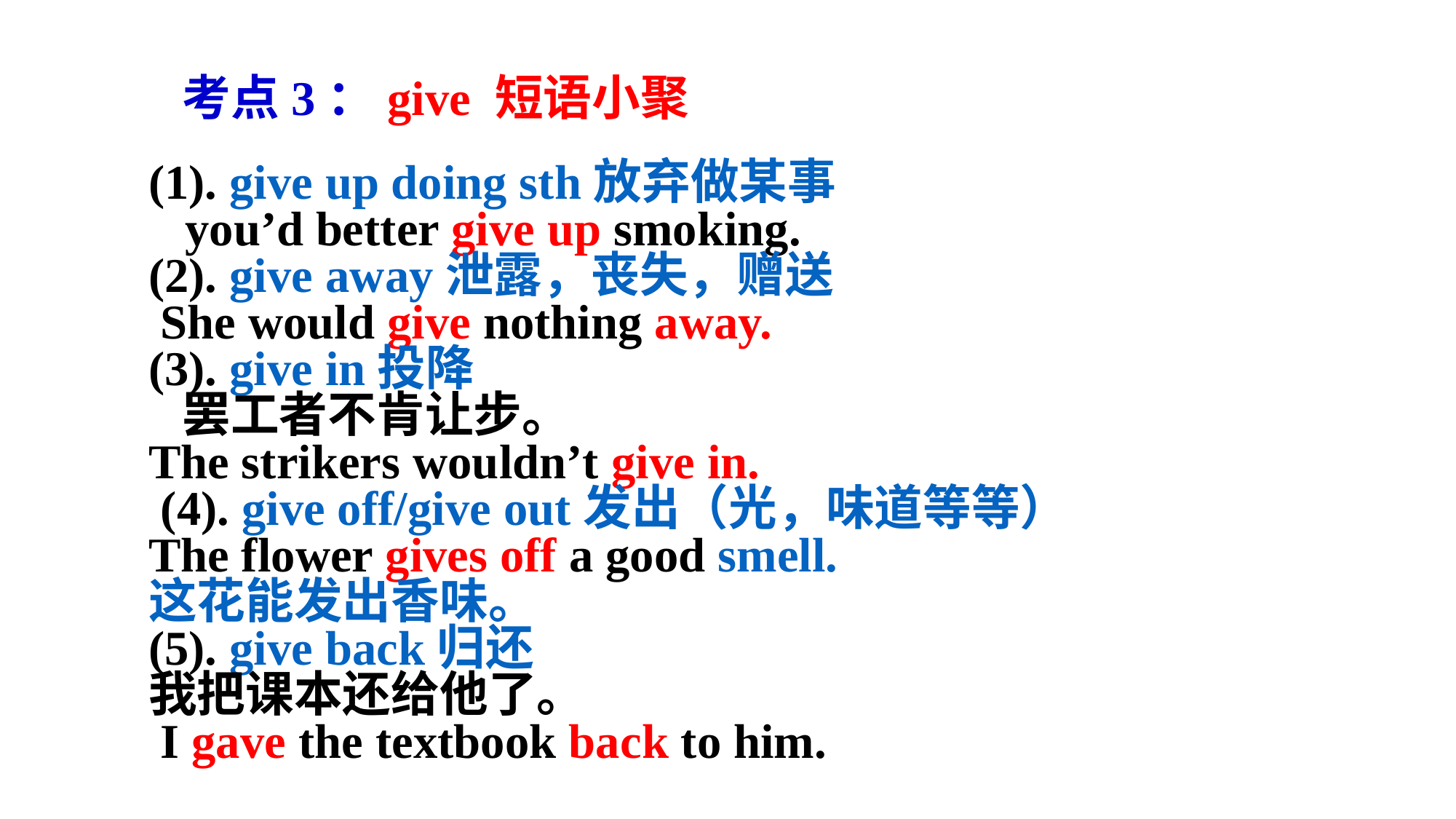

考点3：give 短语小聚
(1). give up doing sth放弃做某事
   you’d better give up smoking.
(2). give away泄露，丧失，赠送
 She would give nothing away.
(3). give in投降
  罢工者不肯让步。
The strikers wouldn’t give in.
 (4). give off/give out发出（光，味道等等）
The flower gives off a good smell.
这花能发出香味。
(5). give back归还
我把课本还给他了。
 I gave the textbook back to him.